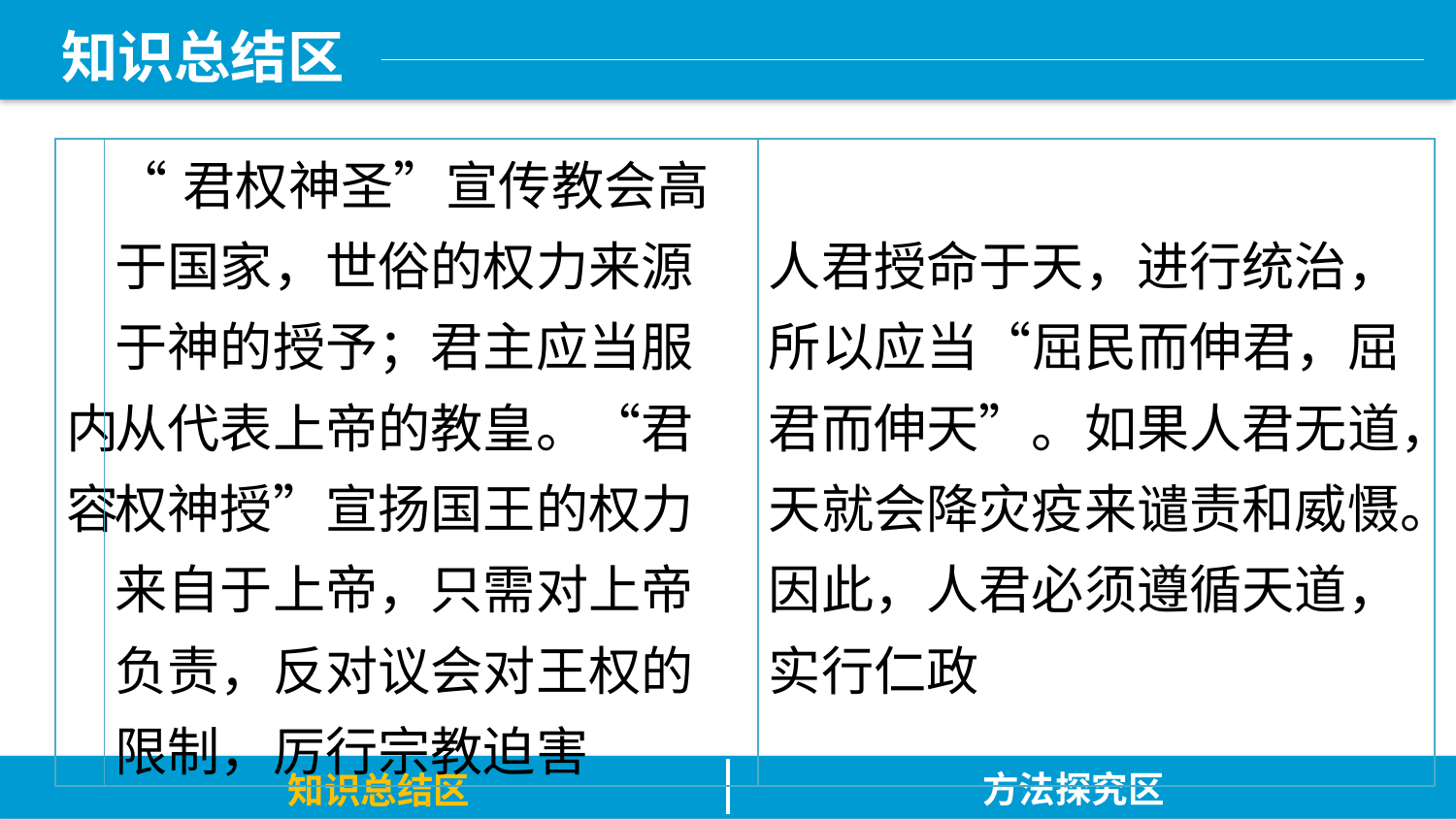

知识总结区
| 内容 | “君权神圣”宣传教会高于国家，世俗的权力来源于神的授予；君主应当服从代表上帝的教皇。“君权神授”宣扬国王的权力来自于上帝，只需对上帝负责，反对议会对王权的限制，厉行宗教迫害 | 人君授命于天，进行统治，所以应当“屈民而伸君，屈君而伸天”。如果人君无道，天就会降灾疫来谴责和威慑。因此，人君必须遵循天道，实行仁政 |
| --- | --- | --- |
方法探究区
知识总结区